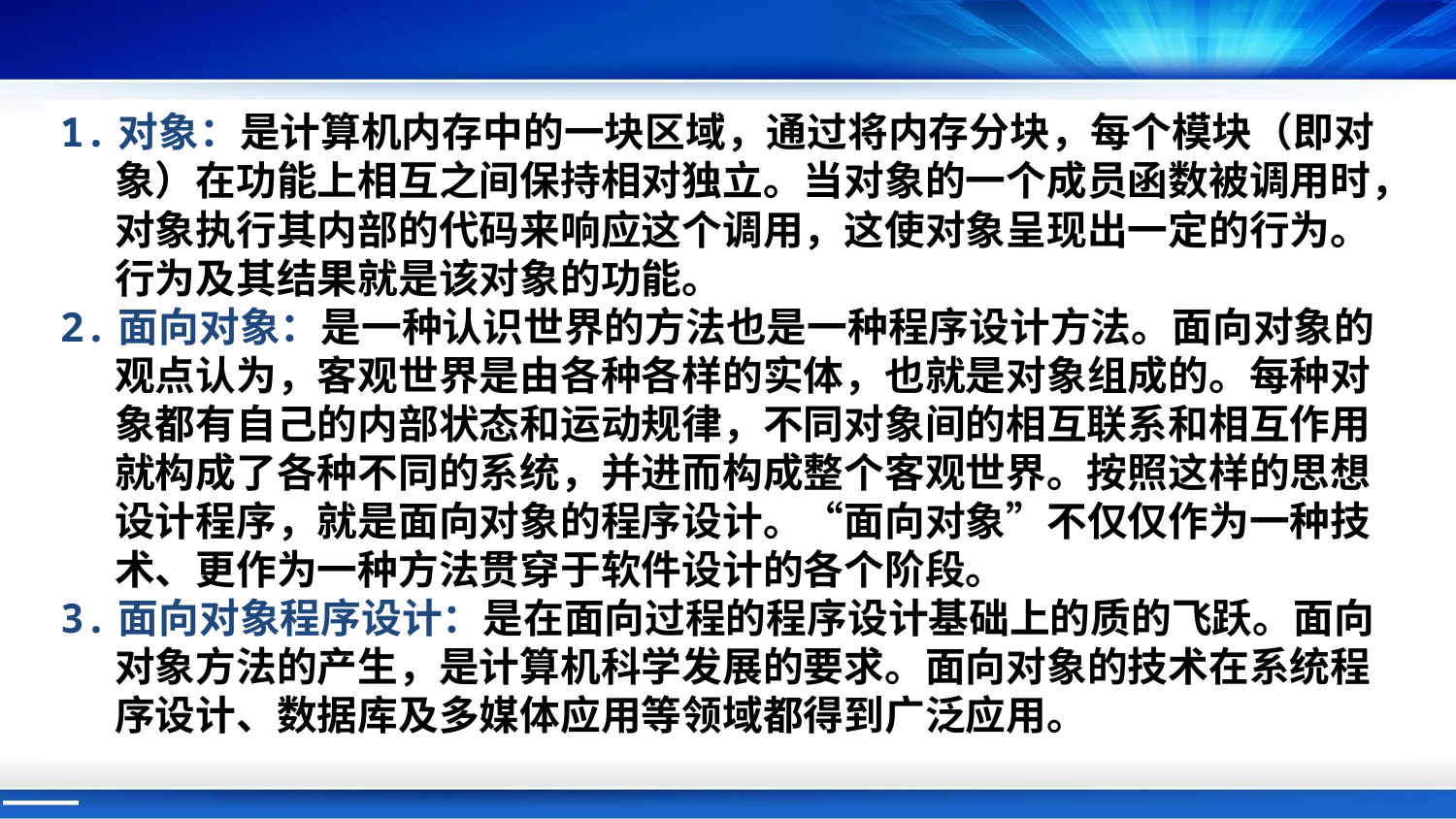

1.对象：是计算机内存中的一块区域，通过将内存分块，每个模块（即对象）在功能上相互之间保持相对独立。当对象的一个成员函数被调用时，对象执行其内部的代码来响应这个调用，这使对象呈现出一定的行为。行为及其结果就是该对象的功能。
2.面向对象：是一种认识世界的方法也是一种程序设计方法。面向对象的观点认为，客观世界是由各种各样的实体，也就是对象组成的。每种对象都有自己的内部状态和运动规律，不同对象间的相互联系和相互作用就构成了各种不同的系统，并进而构成整个客观世界。按照这样的思想设计程序，就是面向对象的程序设计。“面向对象”不仅仅作为一种技术、更作为一种方法贯穿于软件设计的各个阶段。
3.面向对象程序设计：是在面向过程的程序设计基础上的质的飞跃。面向对象方法的产生，是计算机科学发展的要求。面向对象的技术在系统程序设计、数据库及多媒体应用等领域都得到广泛应用。